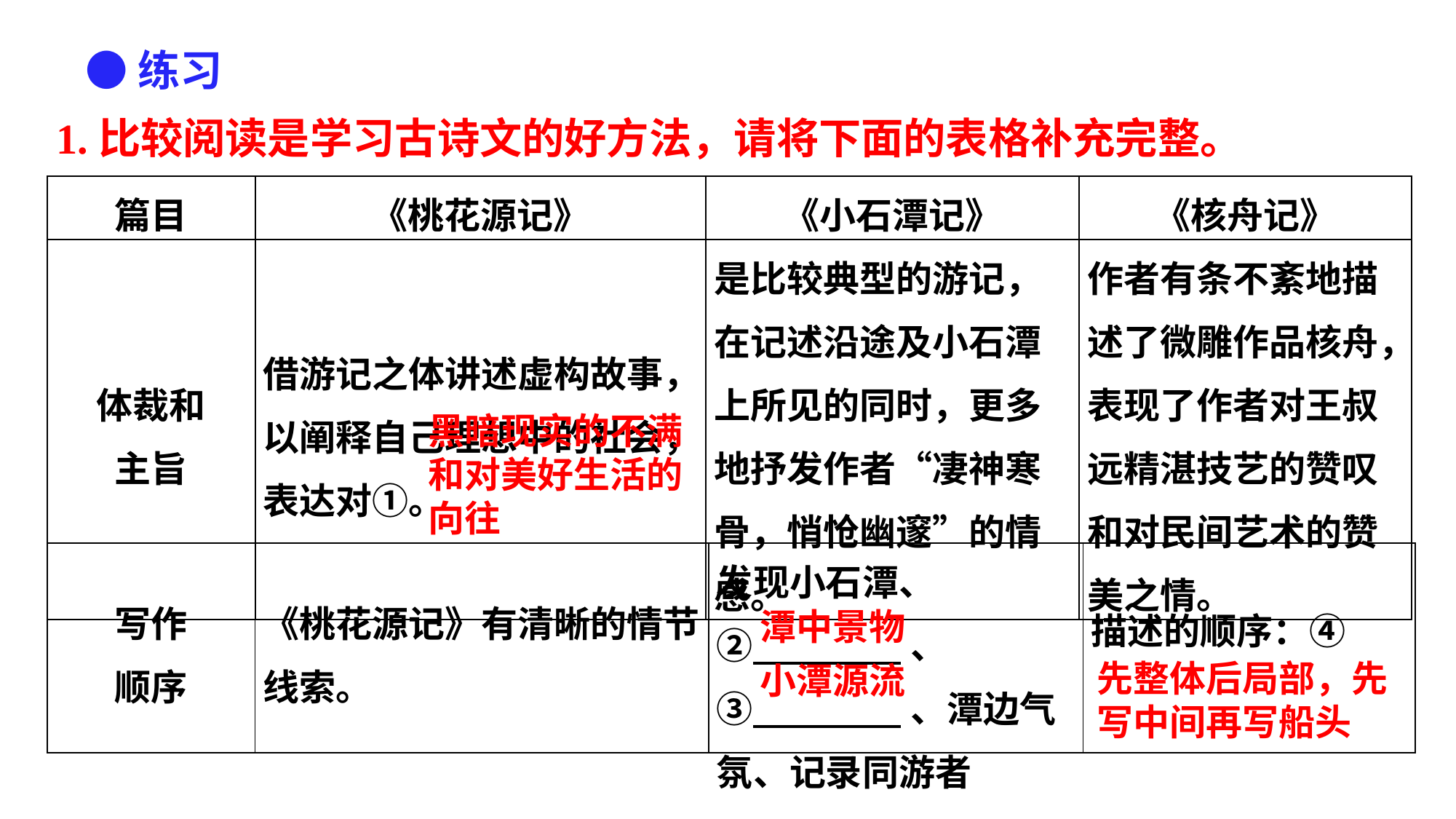

●练习
1.比较阅读是学习古诗文的好方法，请将下面的表格补充完整。
| 篇目 | 《桃花源记》 | 《小石潭记》 | 《核舟记》 |
| --- | --- | --- | --- |
| 体裁和 主旨 | 借游记之体讲述虚构故事，以阐释自己理想中的社会，表达对①。 | 是比较典型的游记，在记述沿途及小石潭上所见的同时，更多地抒发作者“凄神寒骨，悄怆幽邃”的情感。 | 作者有条不紊地描述了微雕作品核舟，表现了作者对王叔远精湛技艺的赞叹和对民间艺术的赞美之情。 |
黑暗现实的不满和对美好生活的向往
| 写作 顺序 | 《桃花源记》有清晰的情节线索。 | 发现小石潭、 ② 、 ③ 、潭边气氛、记录同游者 | 描述的顺序：④ |
| --- | --- | --- | --- |
潭中景物

小潭源流
先整体后局部，先写中间再写船头